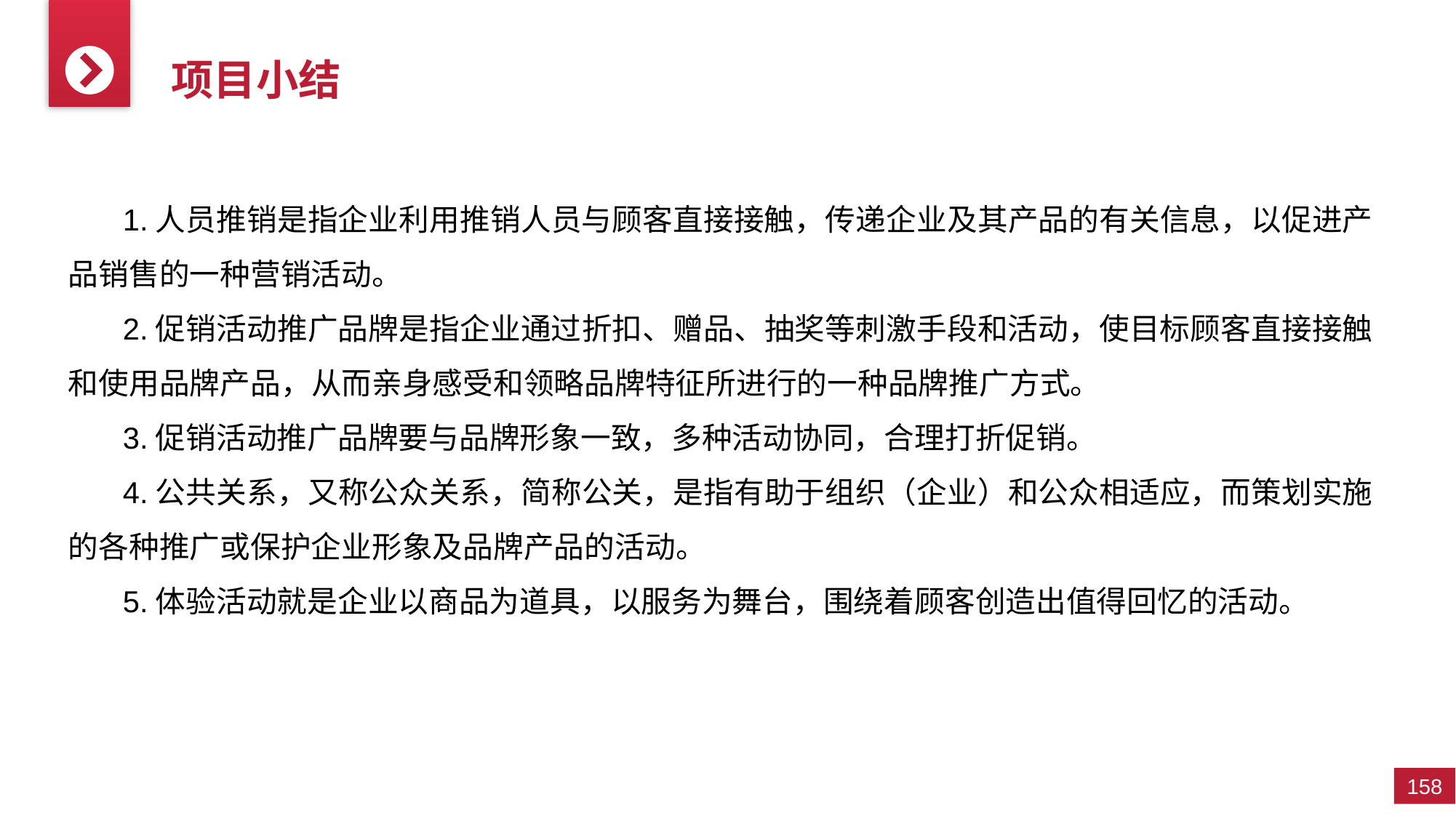

项目小结
1.人员推销是指企业利用推销人员与顾客直接接触，传递企业及其产品的有关信息，以促进产品销售的一种营销活动。
2.促销活动推广品牌是指企业通过折扣、赠品、抽奖等刺激手段和活动，使目标顾客直接接触和使用品牌产品，从而亲身感受和领略品牌特征所进行的一种品牌推广方式。
3.促销活动推广品牌要与品牌形象一致，多种活动协同，合理打折促销。
4.公共关系，又称公众关系，简称公关，是指有助于组织（企业）和公众相适应，而策划实施的各种推广或保护企业形象及品牌产品的活动。
5.体验活动就是企业以商品为道具，以服务为舞台，围绕着顾客创造出值得回忆的活动。